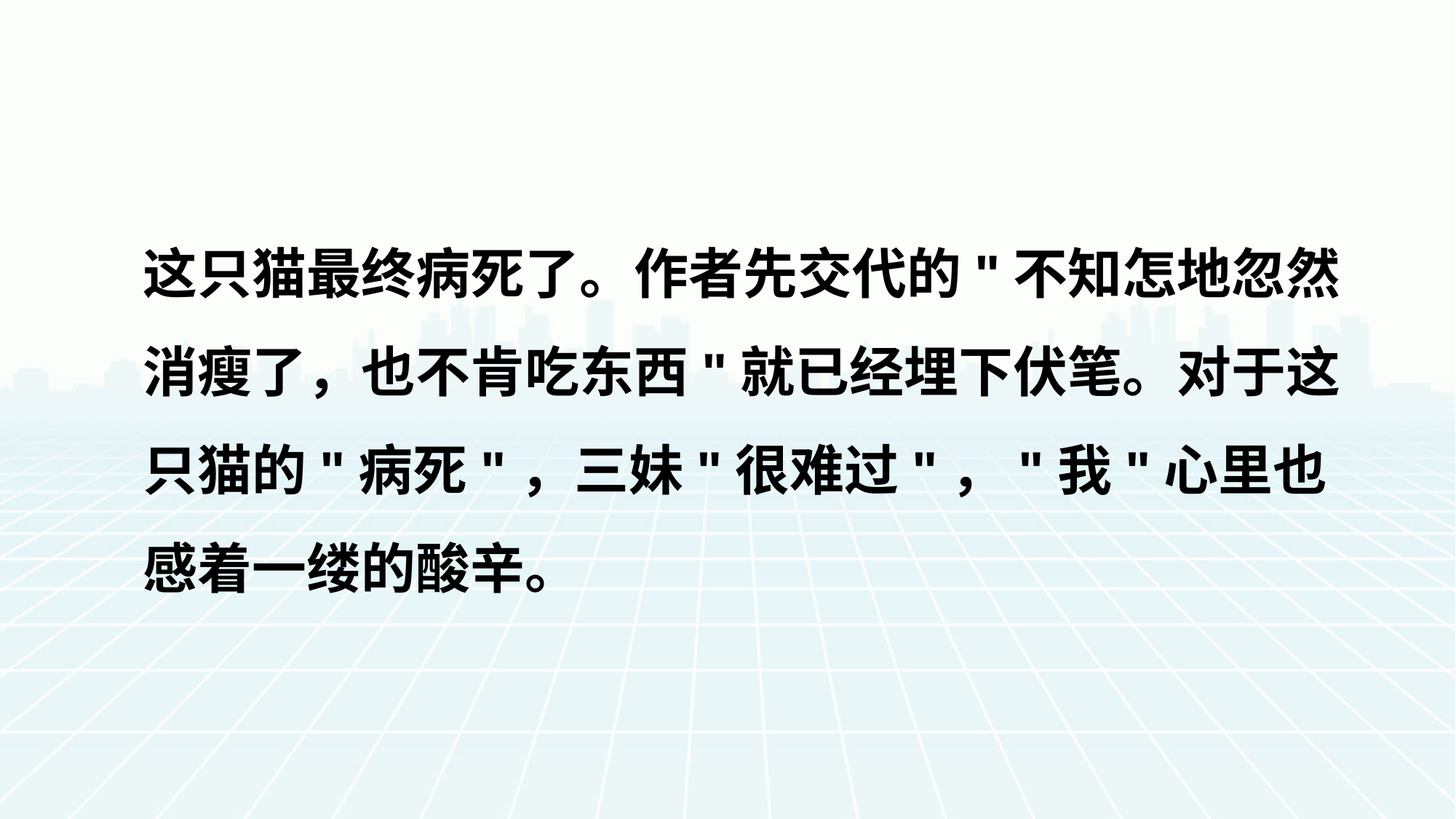

这只猫最终病死了。作者先交代的"不知怎地忽然消瘦了，也不肯吃东西"就已经埋下伏笔。对于这只猫的"病死"，三妹"很难过"，"我"心里也感着一缕的酸辛。